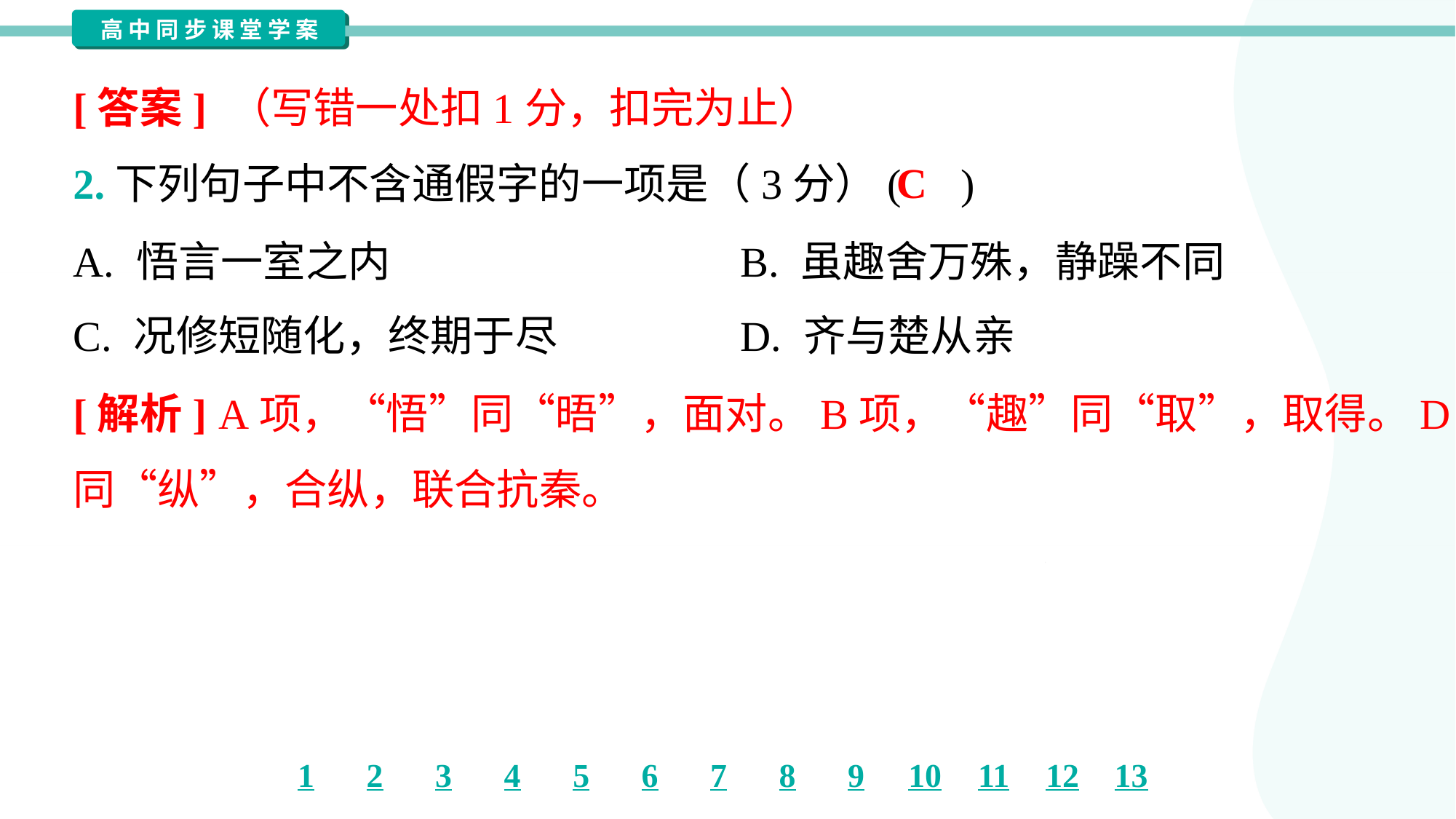

[答案] （写错一处扣1分，扣完为止）
C
2.下列句子中不含通假字的一项是（3分）(     )
A. 悟言一室之内	B. 虽趣舍万殊，静躁不同
C. 况修短随化，终期于尽	D. 齐与楚从亲
[解析] A项，“悟”同“晤”，面对。B项，“趣”同“取”，取得。D项，“从”
同“纵”，合纵，联合抗秦。